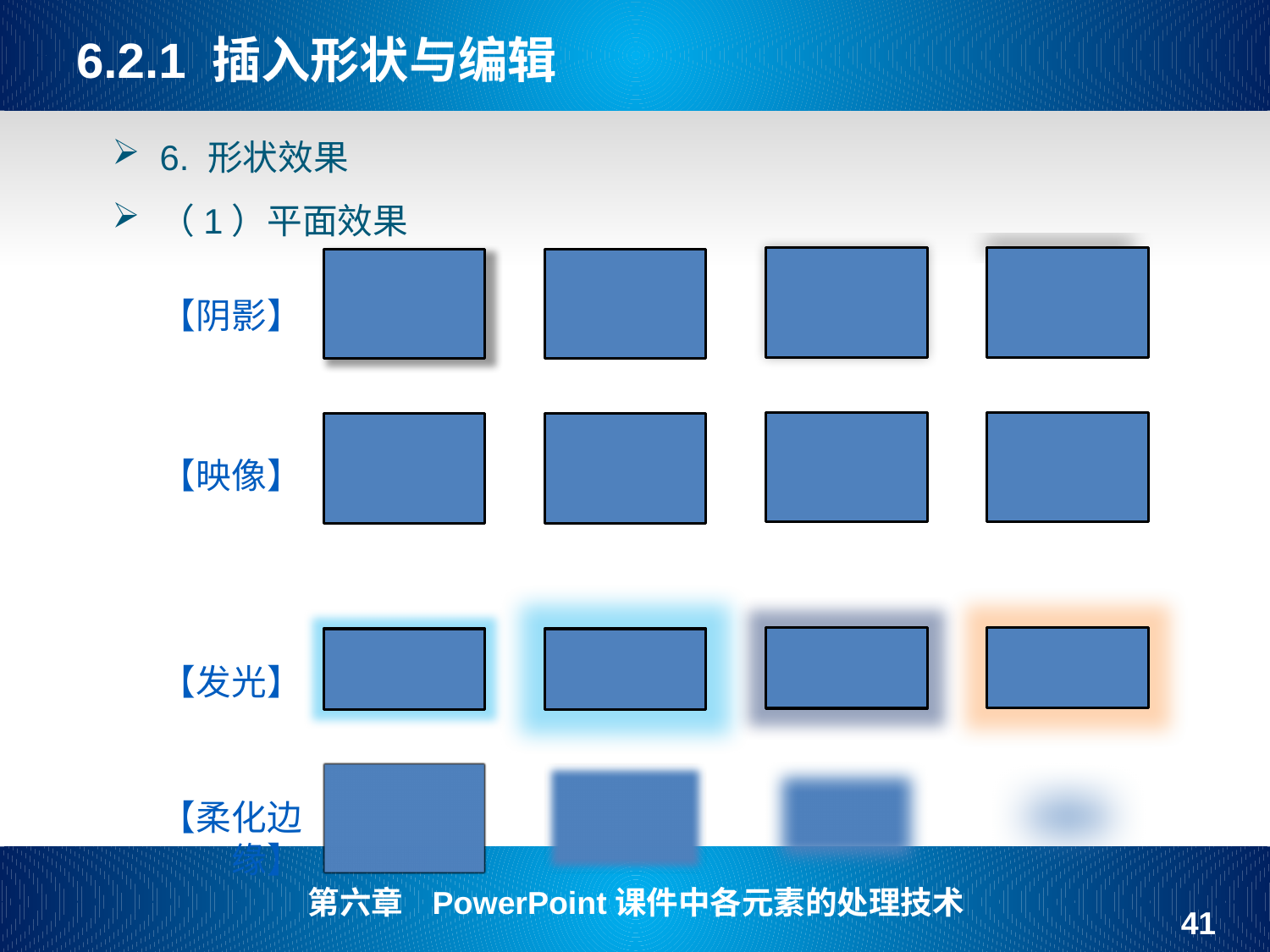

# 6.2.1 插入形状与编辑
6. 形状效果
（1）平面效果

【阴影】

【映像】

【发光】

【柔化边缘】
41